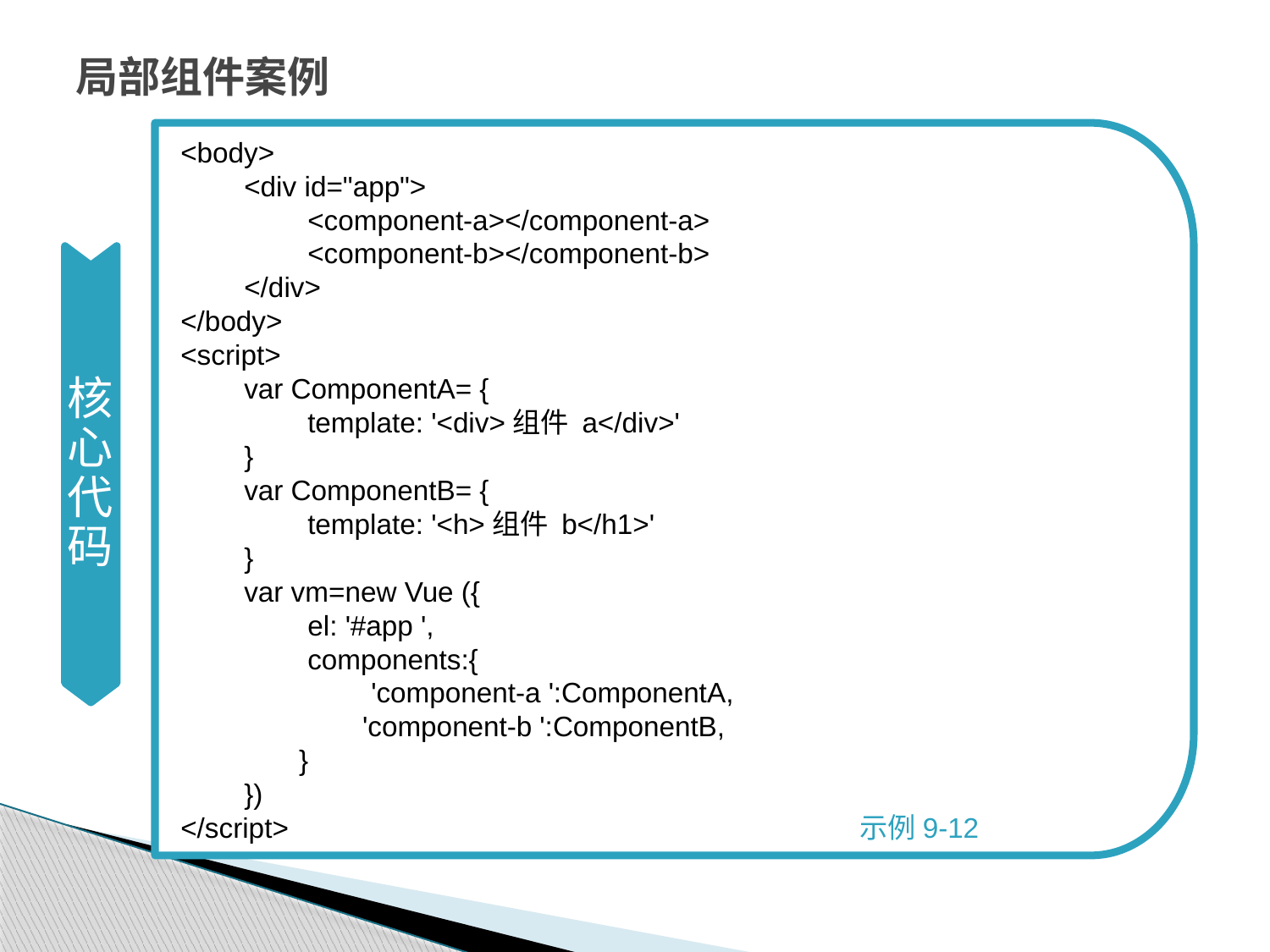

# 局部组件案例
<body>
<div id="app">
<component-a></component-a>
<component-b></component-b>
</div>
</body>
<script>
var ComponentA= {
template: '<div>组件 a</div>'
}
var ComponentB= {
template: '<h>组件 b</h1>'
}
var vm=new Vue ({
el: '#app ',
components:{
'component-a ':ComponentA,
              	       'component-b ':ComponentB,
       }
})
</script>                                                                        示例9-12
核心代码